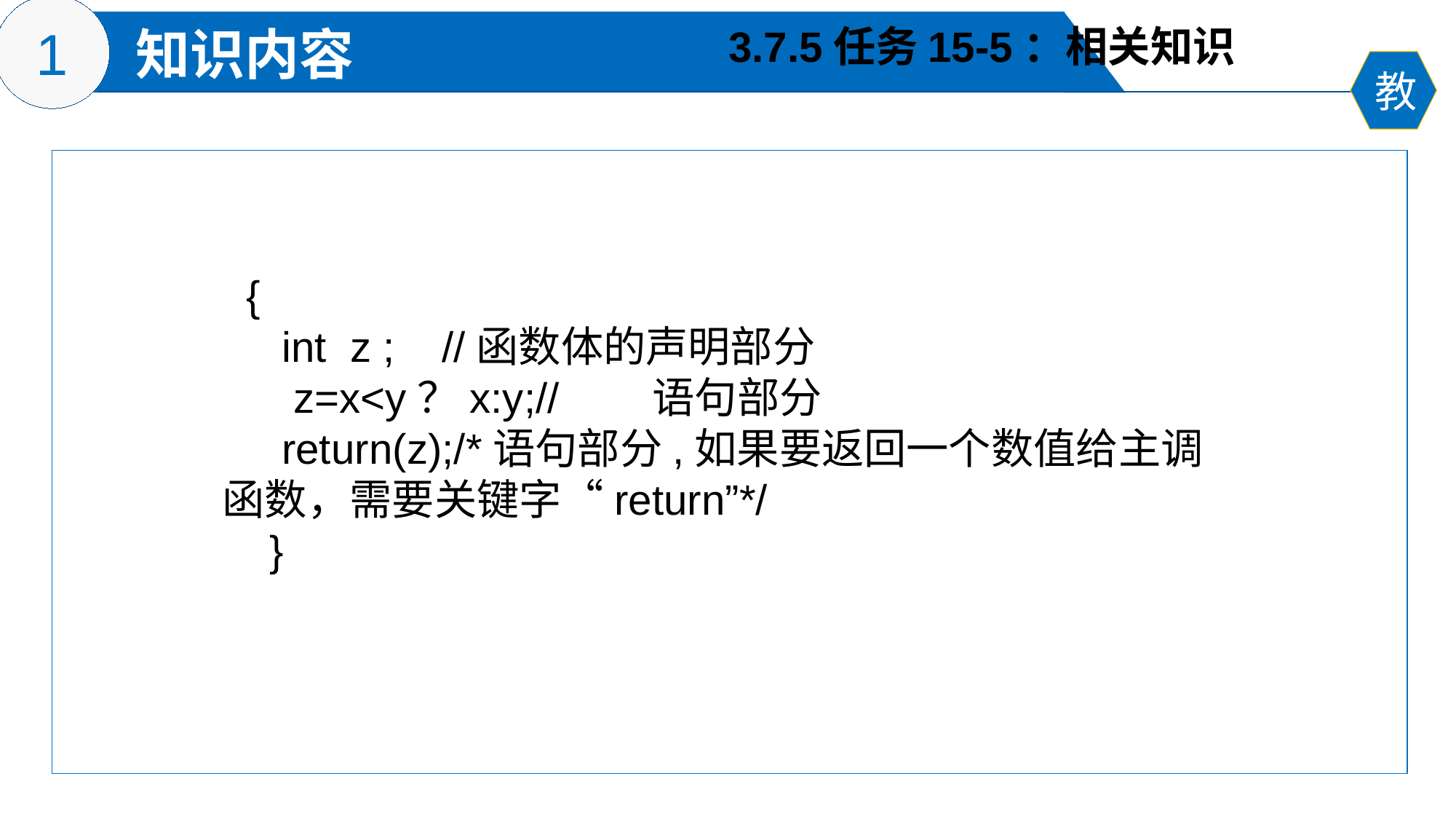

3.7.5任务15-5：相关知识
  {
     int  z ;    //函数体的声明部分
      z=x<y？x:y;//       语句部分
     return(z);/*语句部分,如果要返回一个数值给主调函数，需要关键字“return”*/
    }